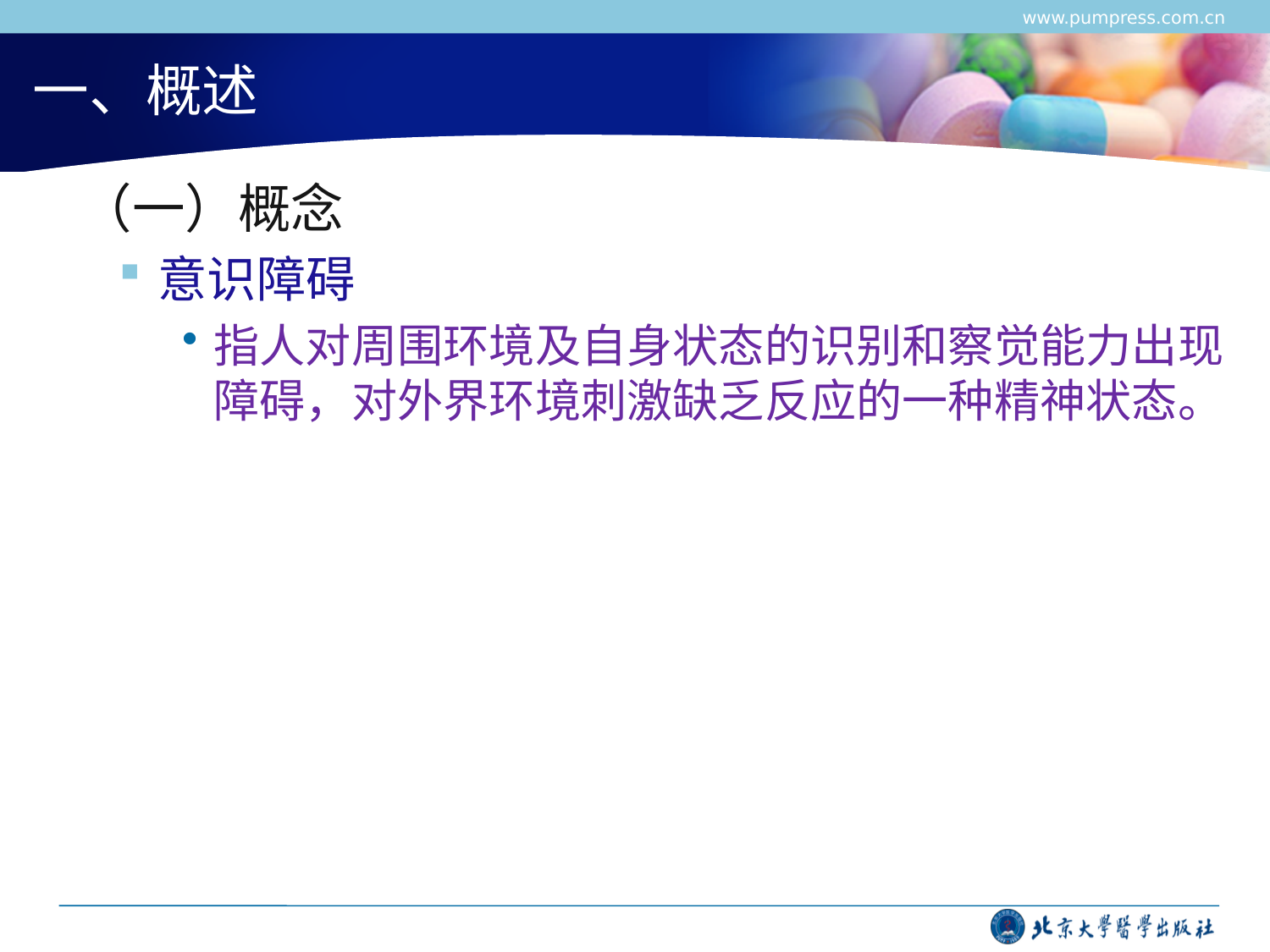

www.pumpress.com.cn
# 一、概述
 （一）概念
意识障碍
指人对周围环境及自身状态的识别和察觉能力出现障碍，对外界环境刺激缺乏反应的一种精神状态。